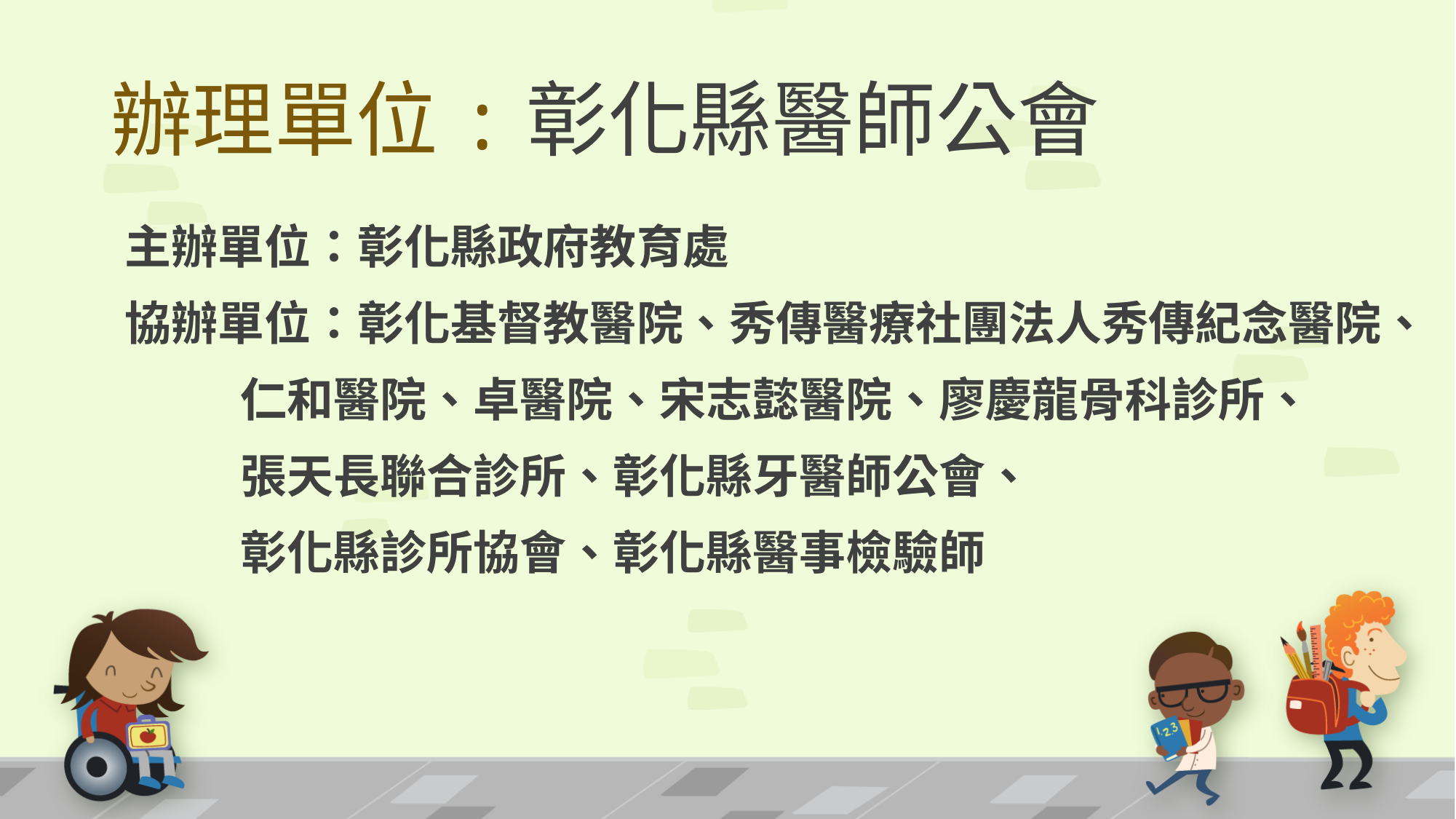

# 辦理單位:彰化縣醫師公會
主辦單位：彰化縣政府教育處
協辦單位：彰化基督教醫院、秀傳醫療社團法人秀傳紀念醫院、
          仁和醫院、卓醫院、宋志懿醫院、廖慶龍骨科診所、
          張天長聯合診所、彰化縣牙醫師公會、
          彰化縣診所協會、彰化縣醫事檢驗師